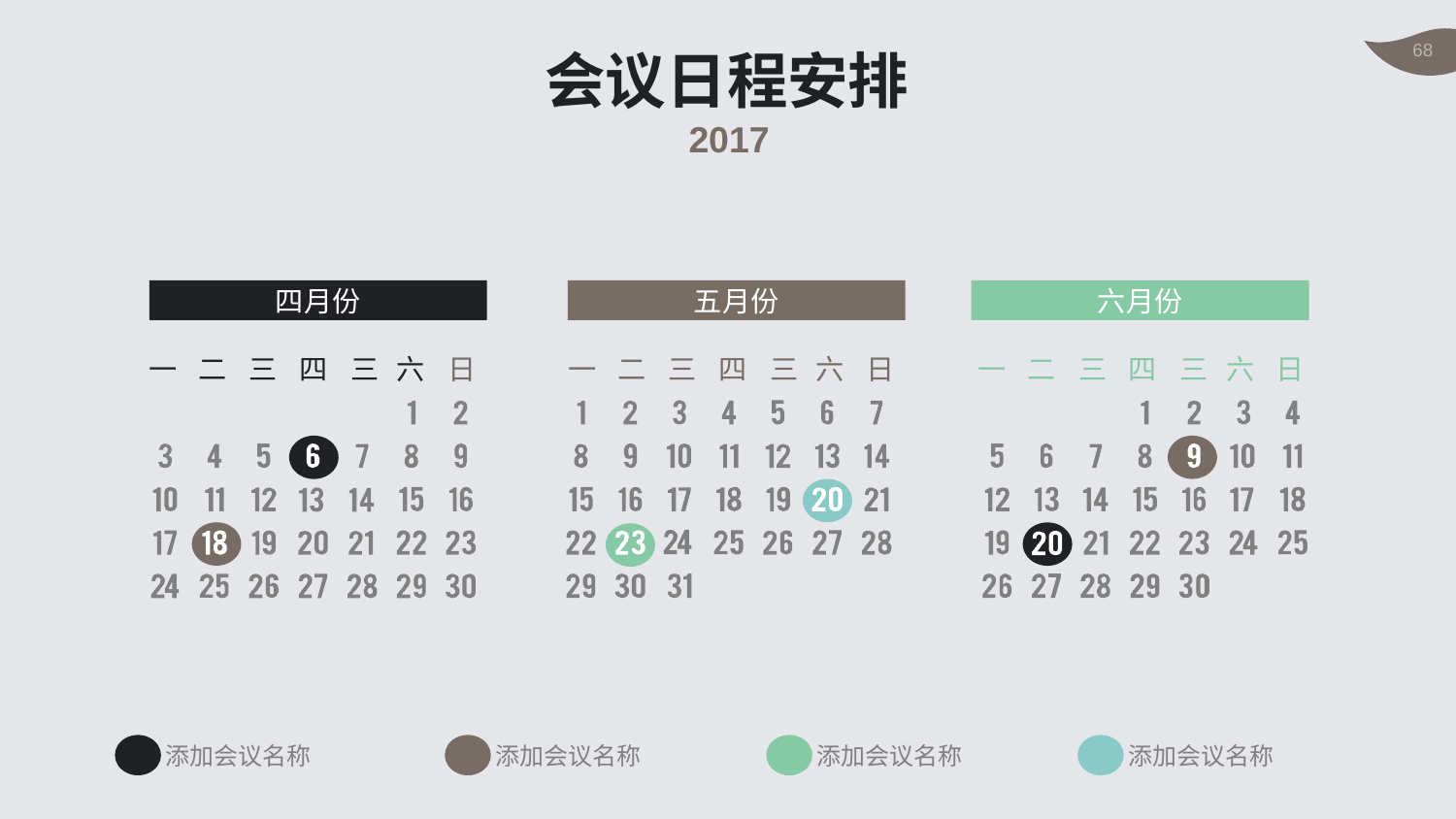

会议日程安排
2017
四月份
五月份
六月份
一
二
三
四
三
六
日
一
二
三
四
三
六
日
一
二
三
四
三
六
日

添加会议名称
添加会议名称
添加会议名称
添加会议名称